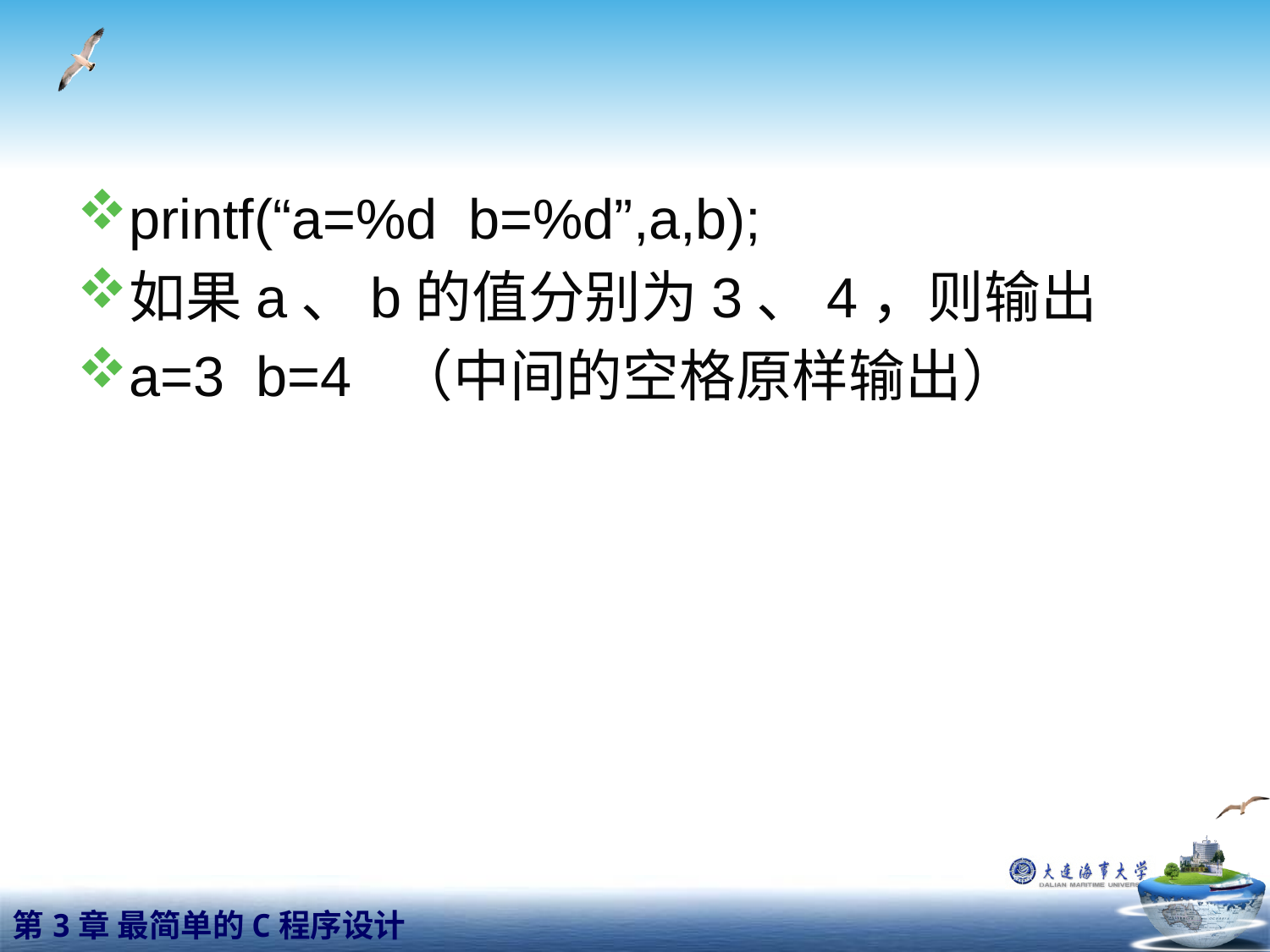

#
printf(“a=%d  b=%d”,a,b);
如果a、b的值分别为3、4，则输出
a=3  b=4  （中间的空格原样输出）